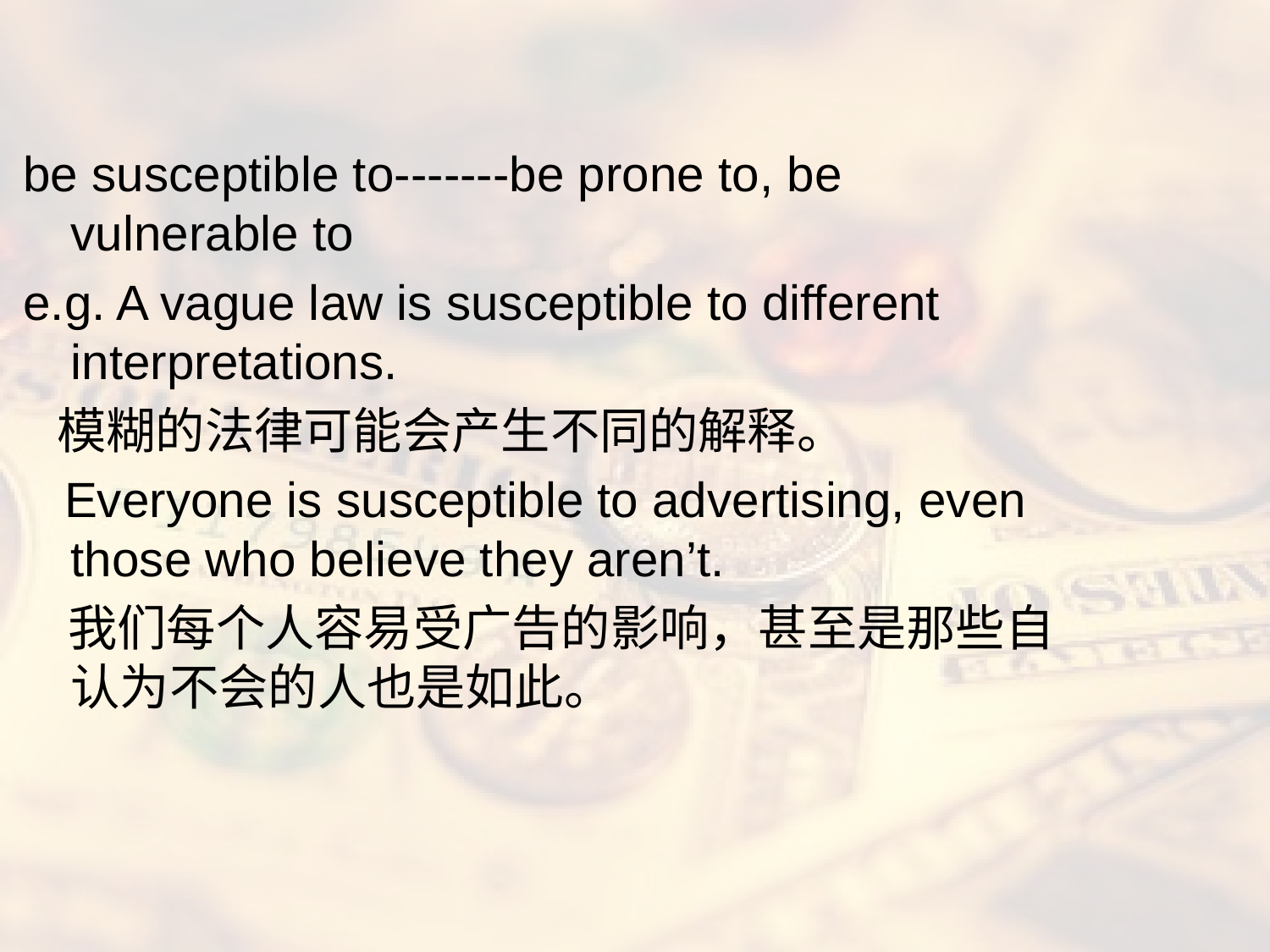

#
be susceptible to-------be prone to, be vulnerable to
e.g. A vague law is susceptible to different interpretations.
  模糊的法律可能会产生不同的解释。
   Everyone is susceptible to advertising, even those who believe they aren’t.
   我们每个人容易受广告的影响，甚至是那些自认为不会的人也是如此。